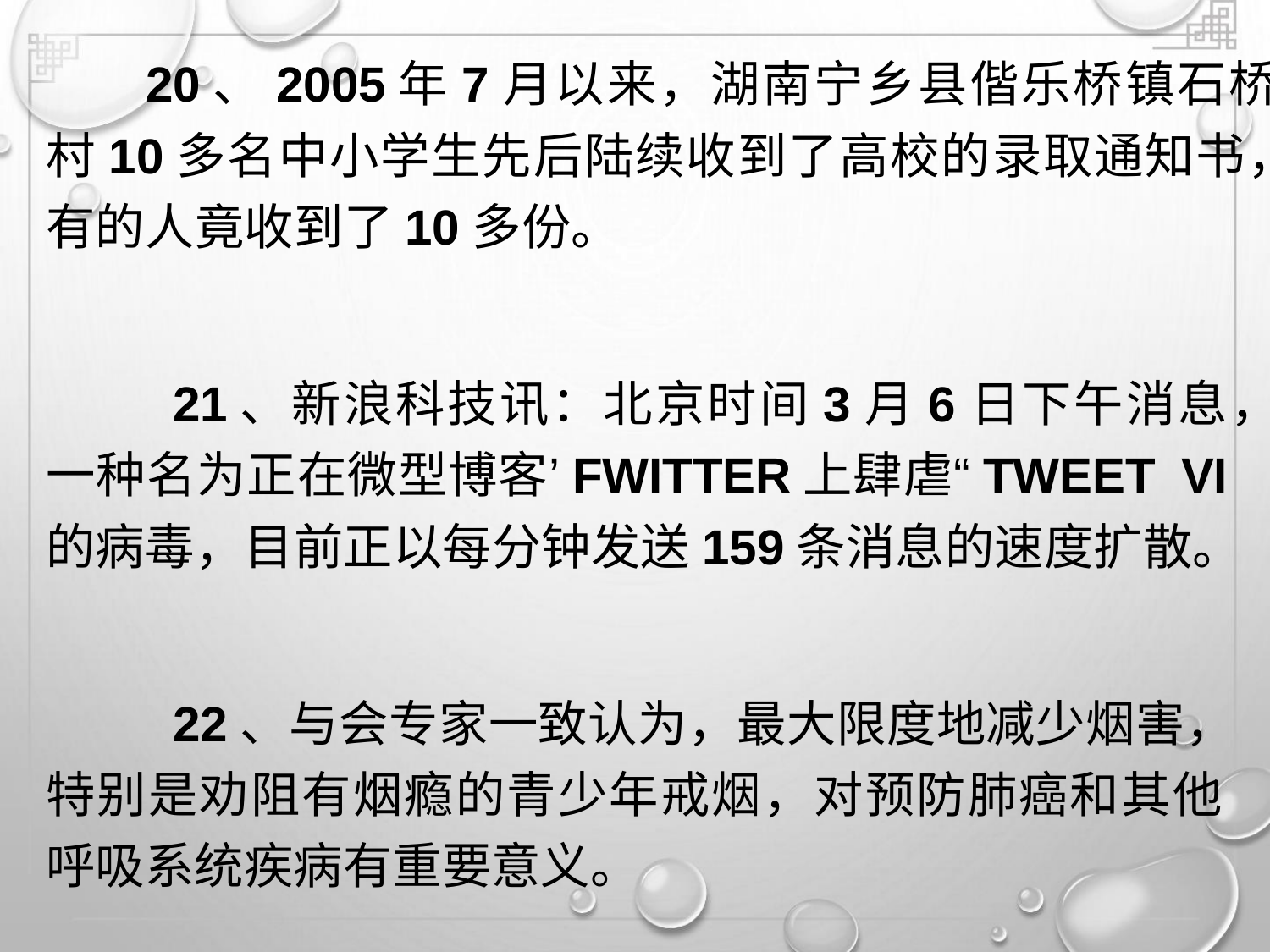

20、2005年7月以来，湖南宁乡县偕乐桥镇石桥
村10多名中小学生先后陆续收到了高校的录取通知书，
有的人竟收到了10多份。
21、新浪科技讯：北京时间3月6日下午消息，
一种名为正在微型博客’FWITTER上肆虐“TWEET VI
的病毒，目前正以每分钟发送159条消息的速度扩散。
22、与会专家一致认为，最大限度地减少烟害，
特别是劝阻有烟瘾的青少年戒烟，对预防肺癌和其他
呼吸系统疾病有重要意义。